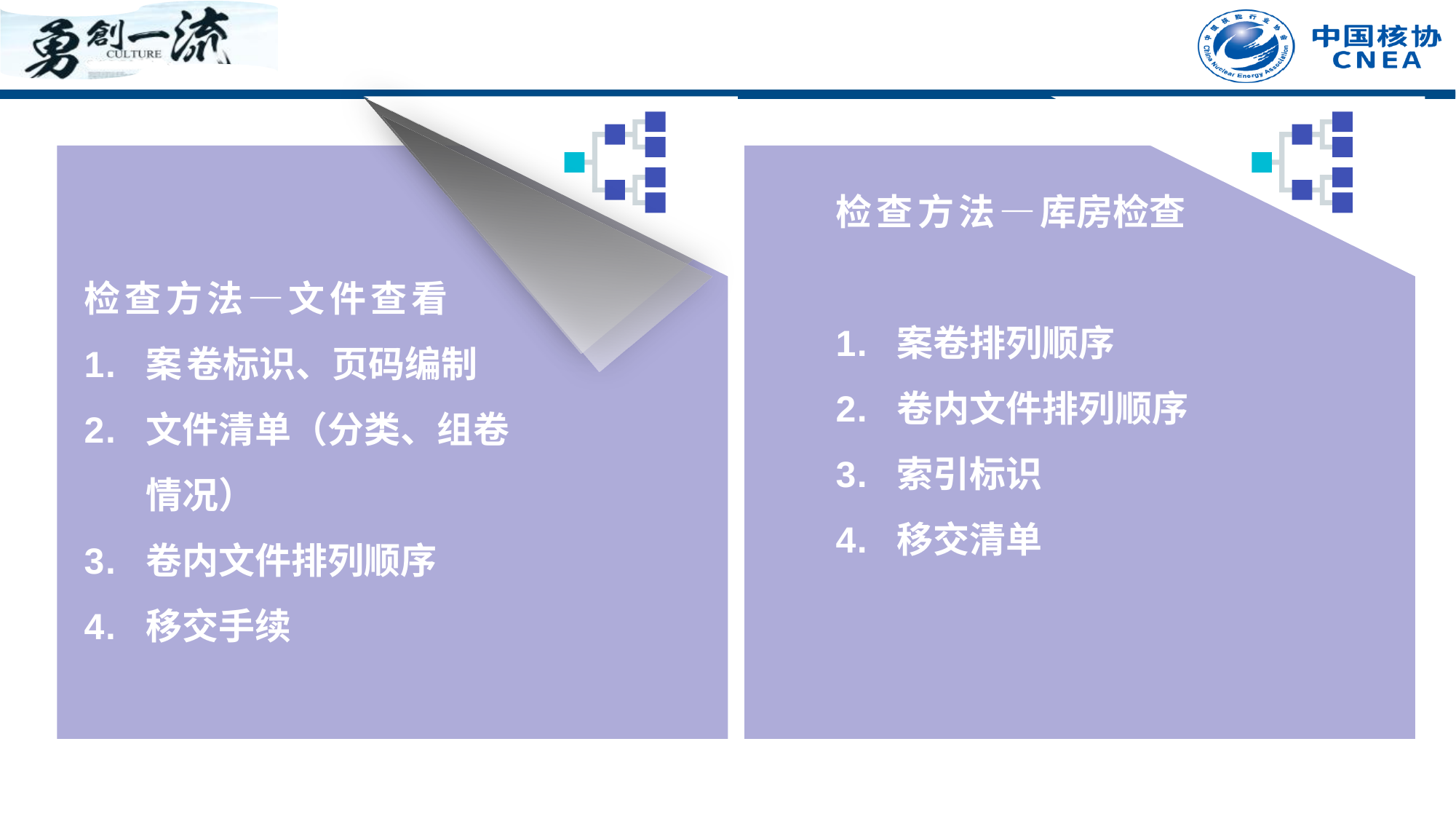

评价结论
检查方法—库房检查

案卷排列顺序
卷内文件排列顺序
索引标识
移交清单

检查方法—文件查看
案卷标识、页码编制
文件清单（分类、组卷情况）
卷内文件排列顺序
移交手续